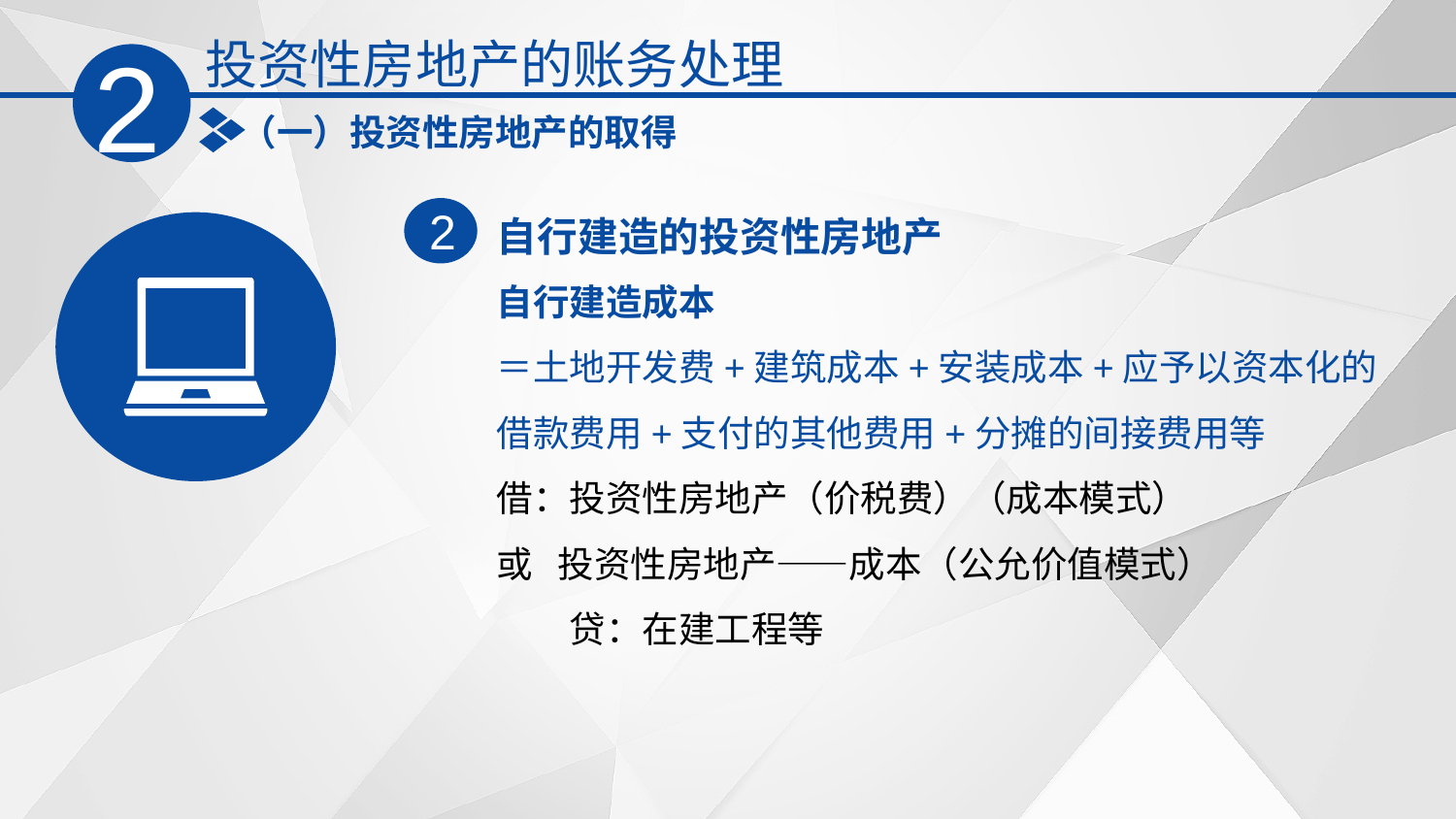

投资性房地产的账务处理
2

（一）投资性房地产的取得

自行建造的投资性房地产
2

自行建造成本
＝土地开发费+建筑成本+安装成本+应予以资本化的借款费用+支付的其他费用+分摊的间接费用等
借：投资性房地产（价税费）（成本模式）
或   投资性房地产——成本（公允价值模式）
　　贷：在建工程等